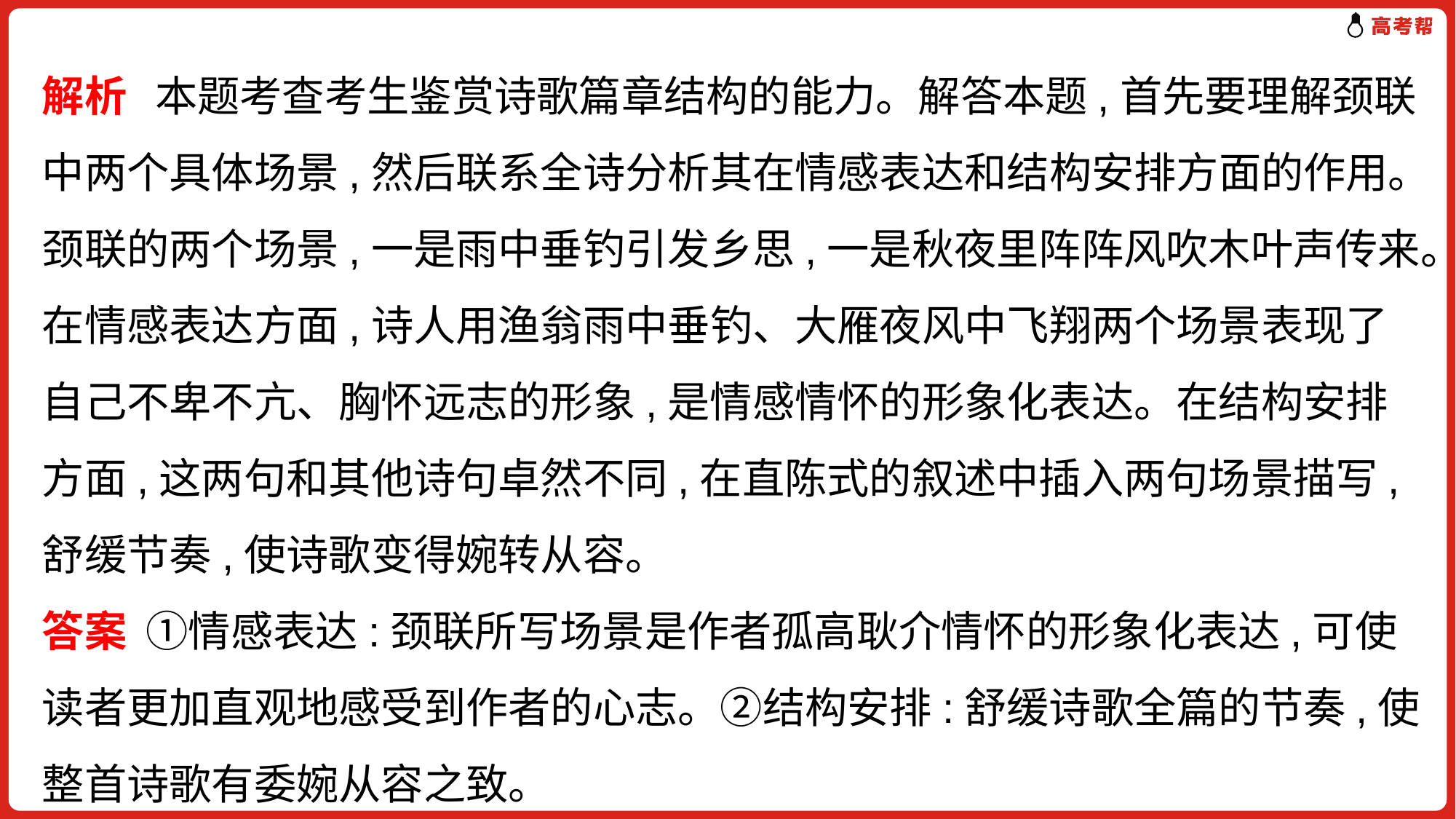

解析   本题考查考生鉴赏诗歌篇章结构的能力。解答本题,首先要理解颈联中两个具体场景,然后联系全诗分析其在情感表达和结构安排方面的作用。颈联的两个场景,一是雨中垂钓引发乡思,一是秋夜里阵阵风吹木叶声传来。在情感表达方面,诗人用渔翁雨中垂钓、大雁夜风中飞翔两个场景表现了自己不卑不亢、胸怀远志的形象,是情感情怀的形象化表达。在结构安排方面,这两句和其他诗句卓然不同,在直陈式的叙述中插入两句场景描写,舒缓节奏,使诗歌变得婉转从容。
答案  ①情感表达:颈联所写场景是作者孤高耿介情怀的形象化表达,可使读者更加直观地感受到作者的心志。②结构安排:舒缓诗歌全篇的节奏,使整首诗歌有委婉从容之致。